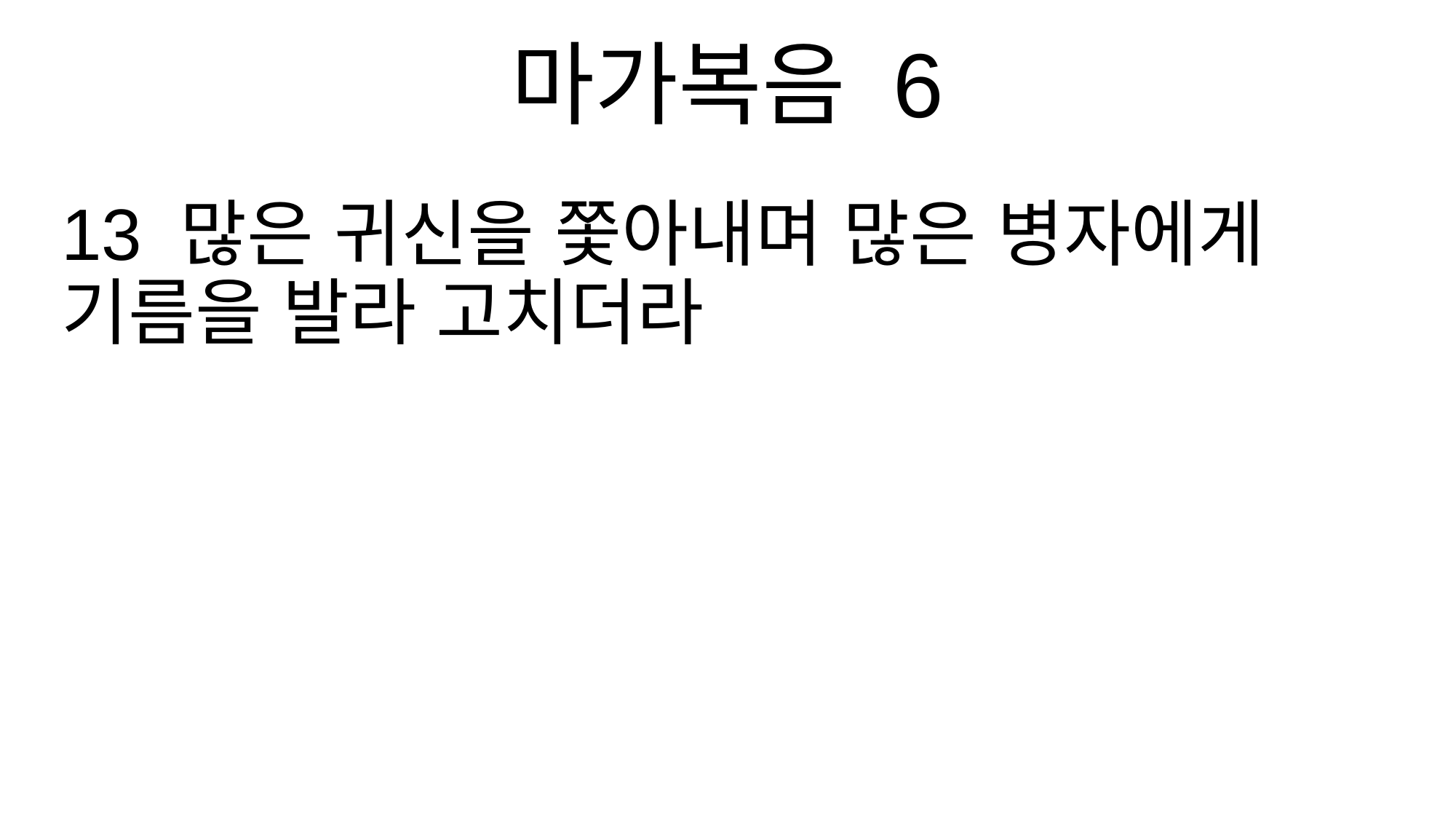

마가복음 6
13 많은 귀신을 쫓아내며 많은 병자에게 기름을 발라 고치더라